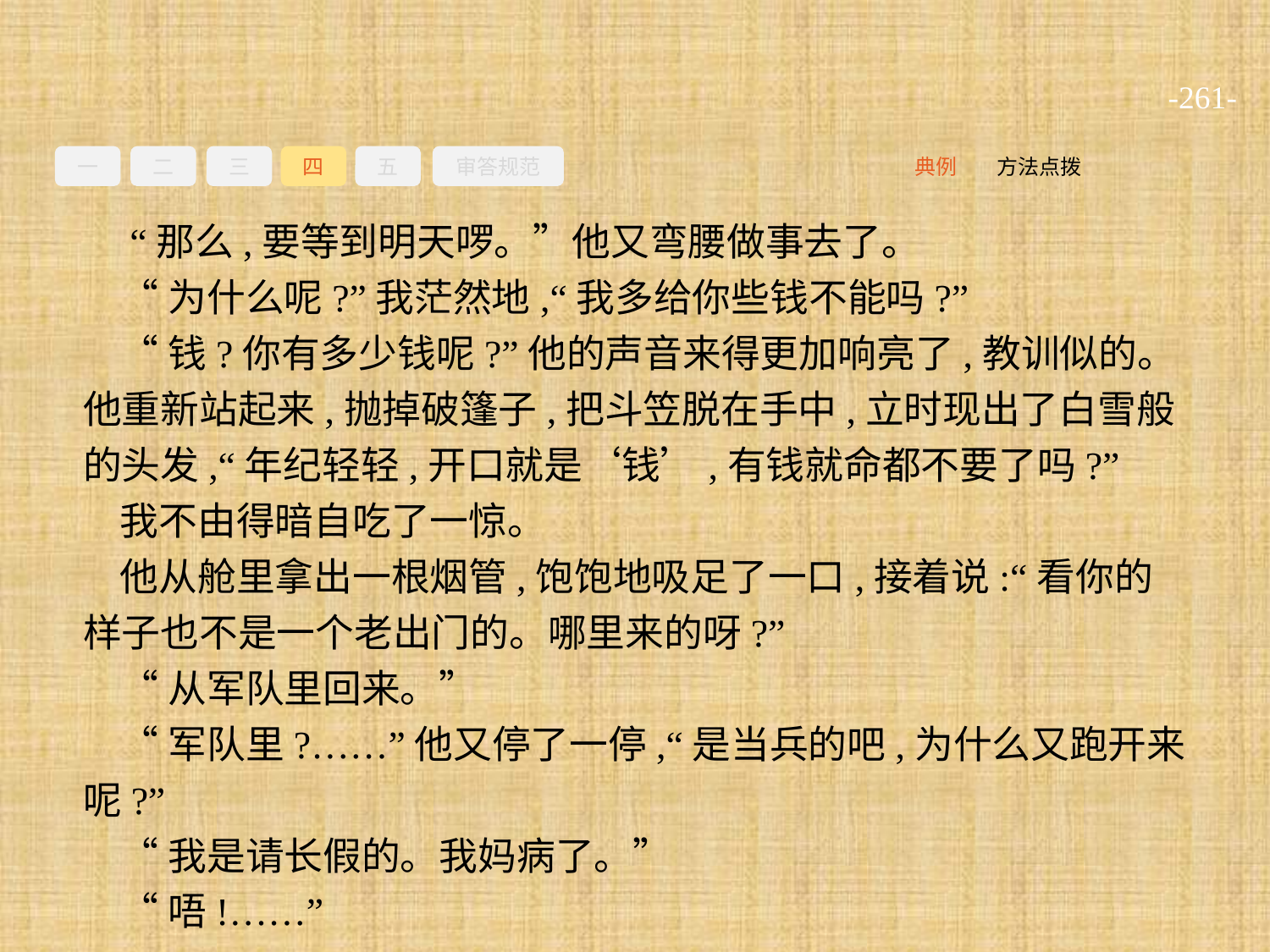

-261-
一
二
三
四
五
审答规范
方法点拨
典例
 “那么,要等到明天啰。”他又弯腰做事去了。
“为什么呢?”我茫然地,“我多给你些钱不能吗?”
“钱?你有多少钱呢?”他的声音来得更加响亮了,教训似的。他重新站起来,抛掉破篷子,把斗笠脱在手中,立时现出了白雪般的头发,“年纪轻轻,开口就是‘钱’,有钱就命都不要了吗?”
我不由得暗自吃了一惊。
他从舱里拿出一根烟管,饱饱地吸足了一口,接着说:“看你的样子也不是一个老出门的。哪里来的呀?”
“从军队里回来。”
“军队里?……”他又停了一停,“是当兵的吧,为什么又跑开来呢?”
“我是请长假的。我妈病了。”
“唔!……”